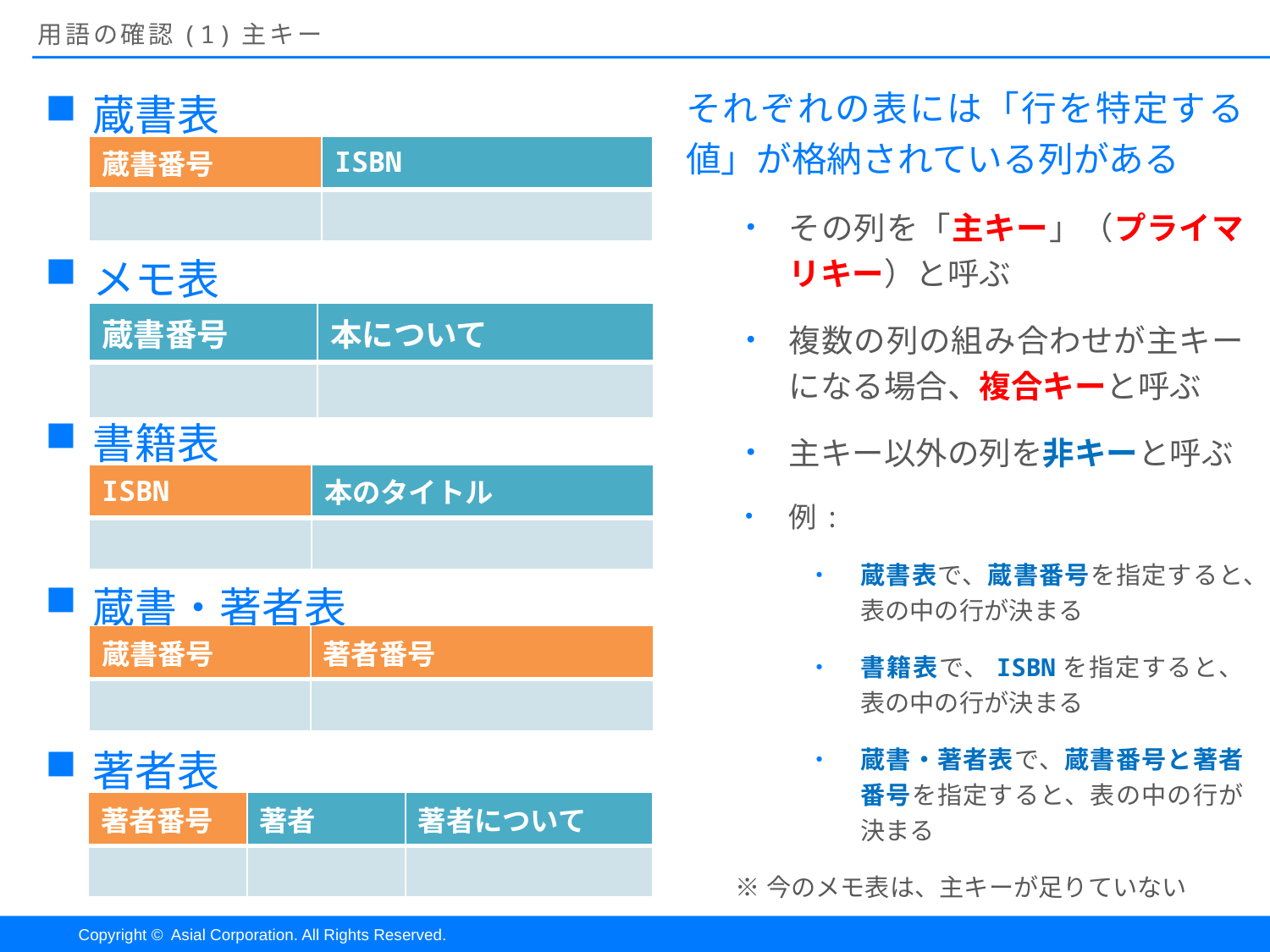

# 用語の確認(1)主キー

蔵書表

メモ表

書籍表

蔵書・著者表

著者表

それぞれの表には「行を特定する値」が格納されている列がある
その列を「主キー」（プライマリキー）と呼ぶ
複数の列の組み合わせが主キーになる場合、複合キーと呼ぶ
主キー以外の列を非キーと呼ぶ
例:
蔵書表で、蔵書番号を指定すると、表の中の行が決まる
書籍表で、ISBNを指定すると、表の中の行が決まる
蔵書・著者表で、蔵書番号と著者番号を指定すると、表の中の行が決まる
※今のメモ表は、主キーが足りていない
| 蔵書番号 | ISBN |
| --- | --- |
|  |  |
| 蔵書番号 | 本について |
| --- | --- |
|  |  |
| ISBN | 本のタイトル |
| --- | --- |
|  |  |
| 蔵書番号 | 著者番号 |
| --- | --- |
|  |  |
| 著者番号 | 著者 | 著者について |
| --- | --- | --- |
|  |  |  |